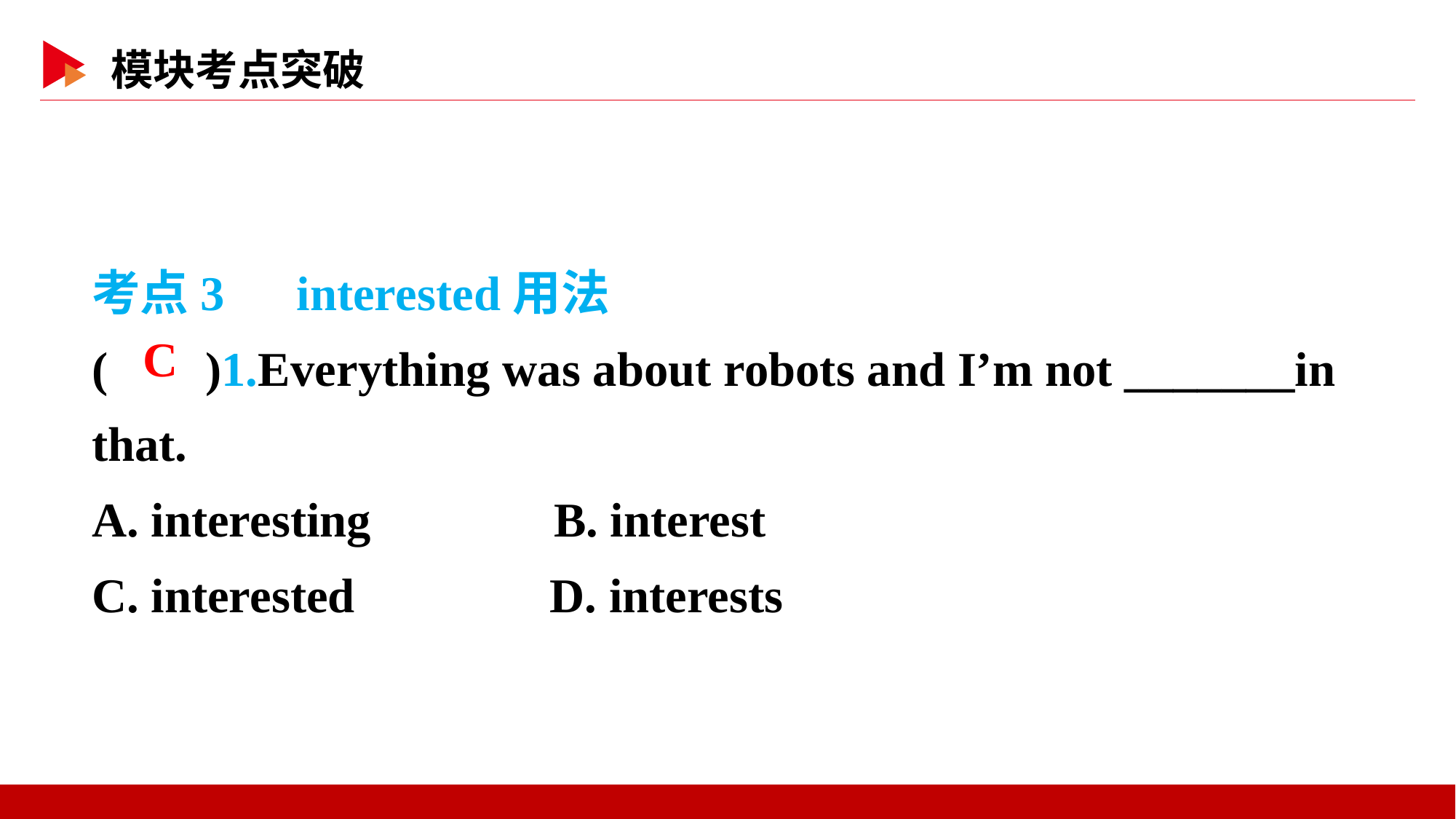

考点3　interested用法
(        )1.Everything was about robots and I’m not _______in that.
A. interesting               B. interest
C. interested                D. interests
   C